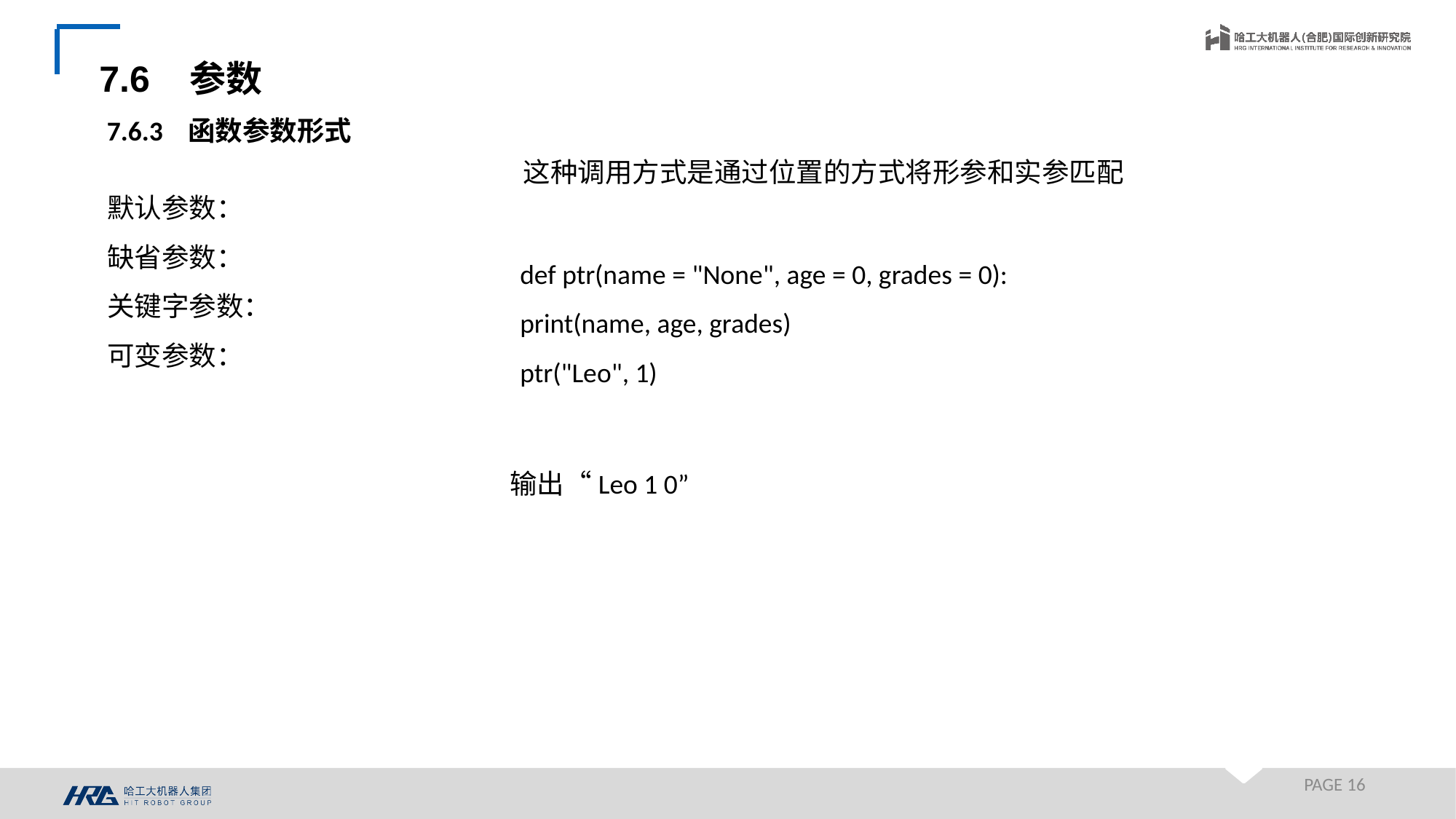

7.6   参数
7.6.3   函数参数形式
这种调用方式是通过位置的方式将形参和实参匹配
默认参数：
缺省参数：
关键字参数：
可变参数：
def ptr(name = "None", age = 0, grades = 0):
print(name, age, grades)
ptr("Leo", 1)
输出“Leo 1 0”